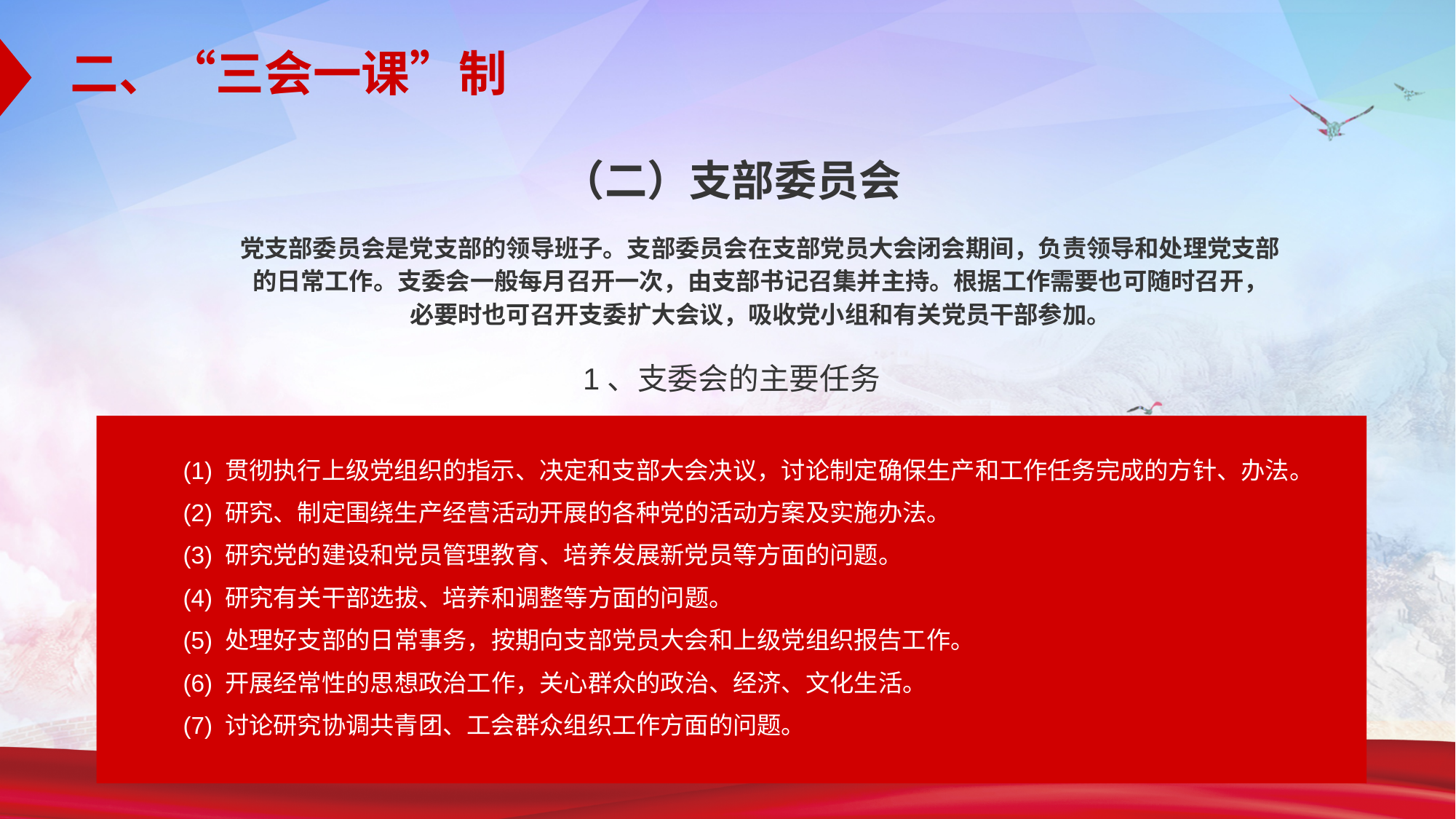

二、“三会一课”制

（二）支部委员会
党支部委员会是党支部的领导班子。支部委员会在支部党员大会闭会期间，负责领导和处理党支部的日常工作。支委会一般每月召开一次，由支部书记召集并主持。根据工作需要也可随时召开，
必要时也可召开支委扩大会议，吸收党小组和有关党员干部参加。
1、支委会的主要任务

(1) 贯彻执行上级党组织的指示、决定和支部大会决议，讨论制定确保生产和工作任务完成的方针、办法。
(2) 研究、制定围绕生产经营活动开展的各种党的活动方案及实施办法。
(3) 研究党的建设和党员管理教育、培养发展新党员等方面的问题。
(4) 研究有关干部选拔、培养和调整等方面的问题。
(5) 处理好支部的日常事务，按期向支部党员大会和上级党组织报告工作。
(6) 开展经常性的思想政治工作，关心群众的政治、经济、文化生活。
(7) 讨论研究协调共青团、工会群众组织工作方面的问题。